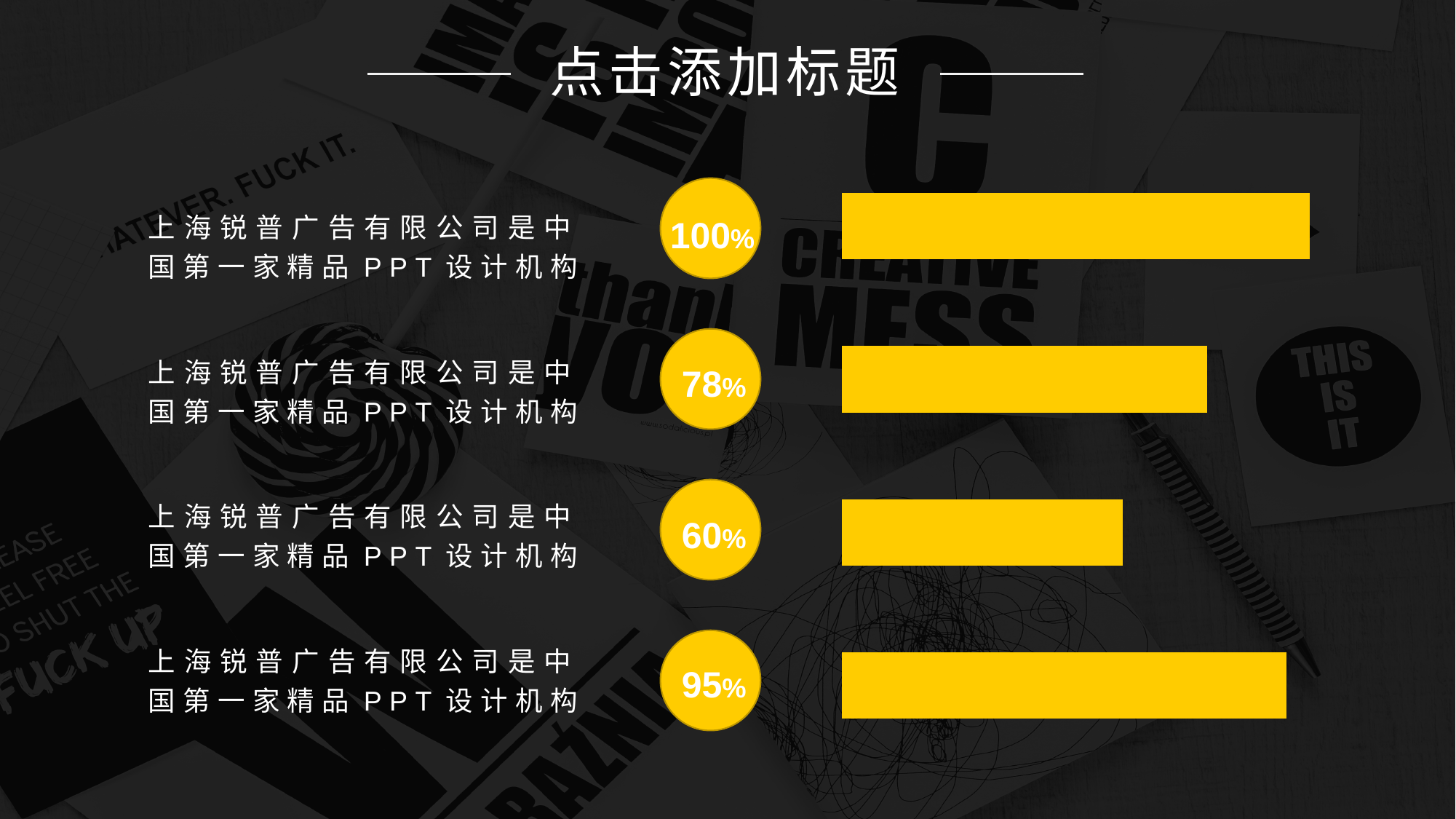

点击添加标题

### Chart

| Category | 系列 1 |
|---|---|
| 类别 1 | 95.0 |
| 类别 2 | 60.0 |
| 类别 3 | 78.0 |
| 类别 4 | 100.0 |
100%
上海锐普广告有限公司是中国第一家精品PPT设计机构

上海锐普广告有限公司是中国第一家精品PPT设计机构
78%

上海锐普广告有限公司是中国第一家精品PPT设计机构
60%

上海锐普广告有限公司是中国第一家精品PPT设计机构
95%